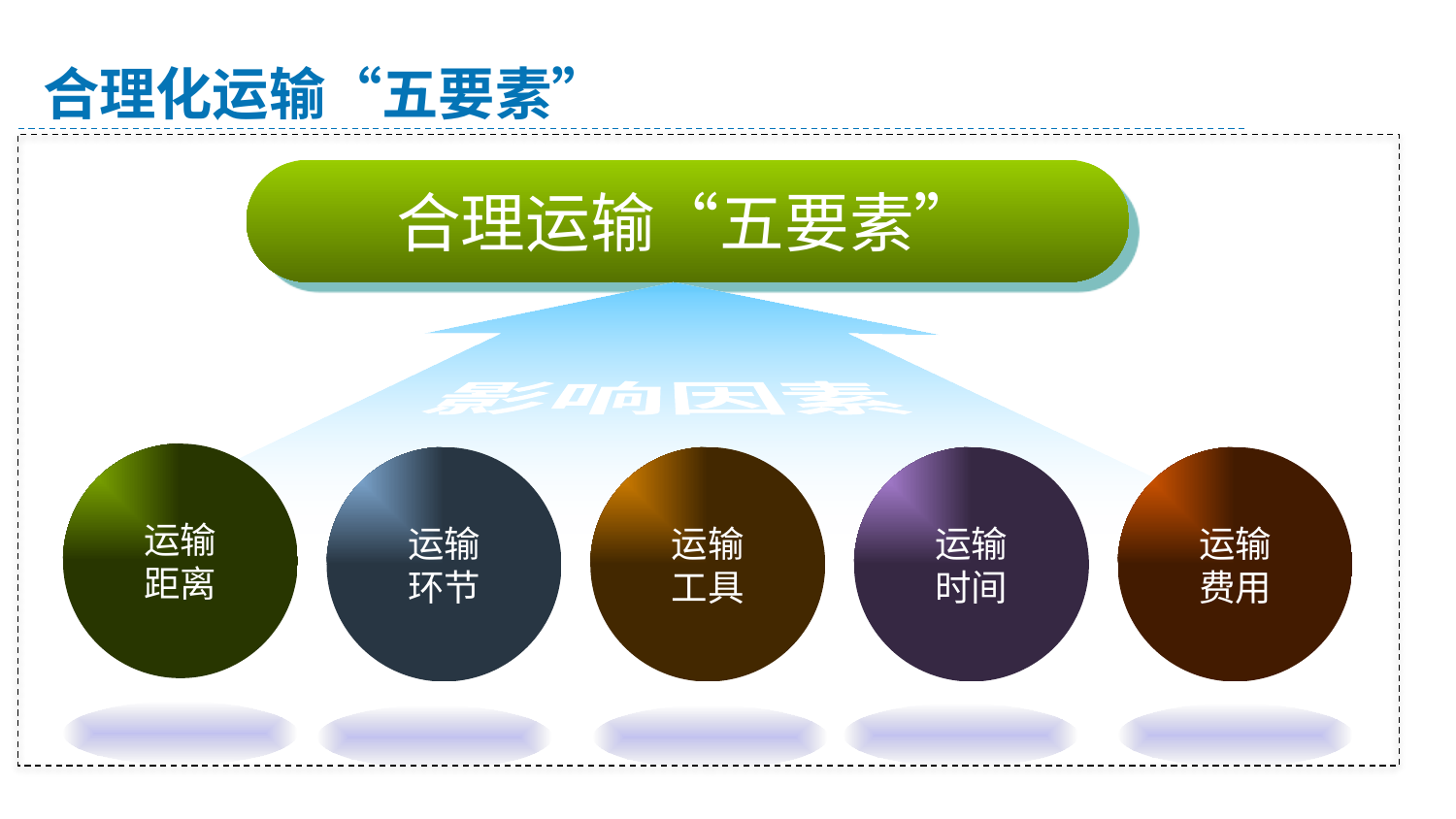

合理化运输“五要素”

合理运输“五要素”

影响因素
运输
距离

运输
环节

运输
工具

运输
时间
运输
费用